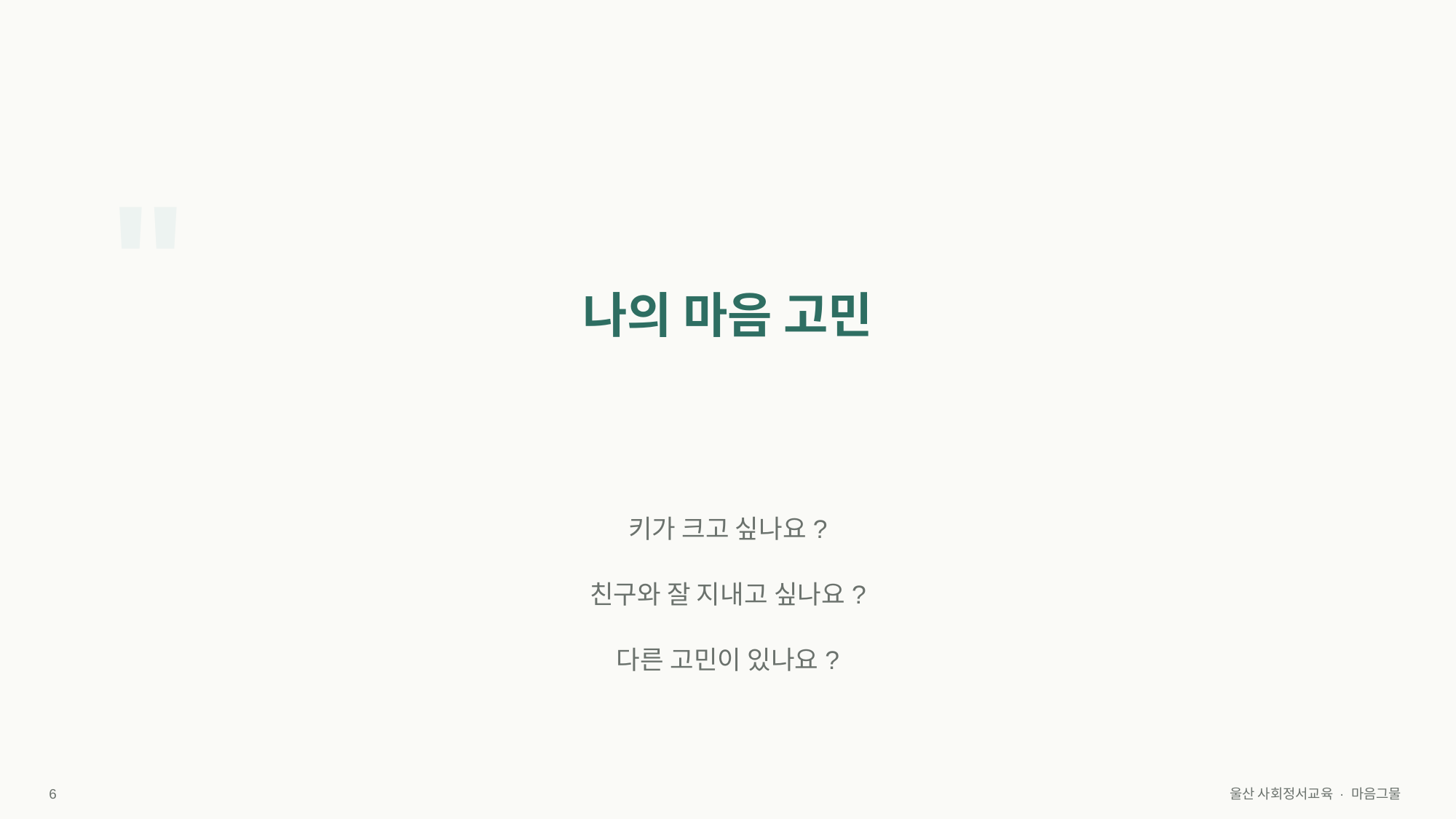

"
나의 마음 고민
키가 크고 싶나요?
친구와 잘 지내고 싶나요?
다른 고민이 있나요?
6
울산 사회정서교육 · 마음그물